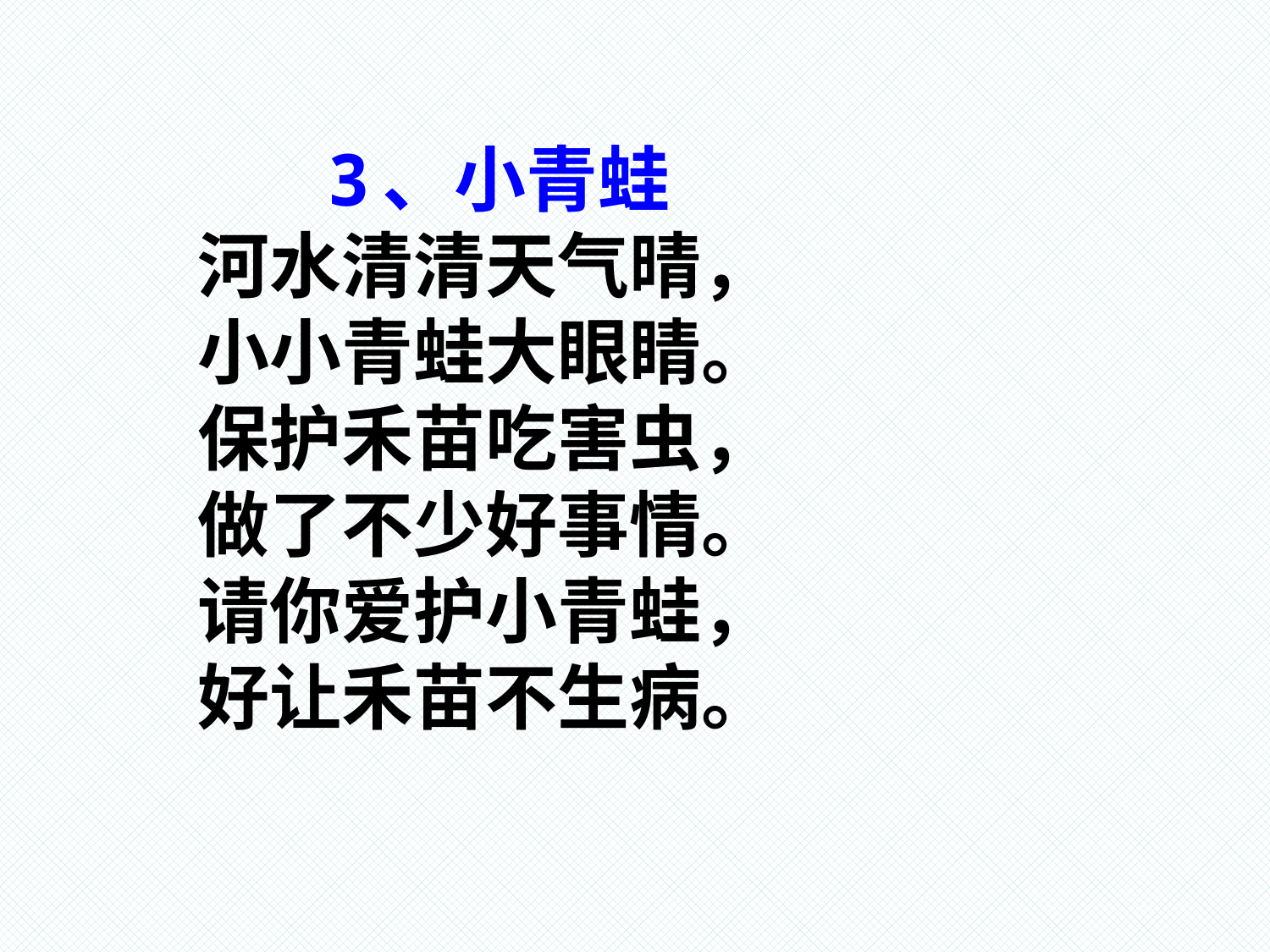

# 3、小青蛙 河水清清天气晴， 小小青蛙大眼睛。 保护禾苗吃害虫， 做了不少好事情。 请你爱护小青蛙， 好让禾苗不生病。